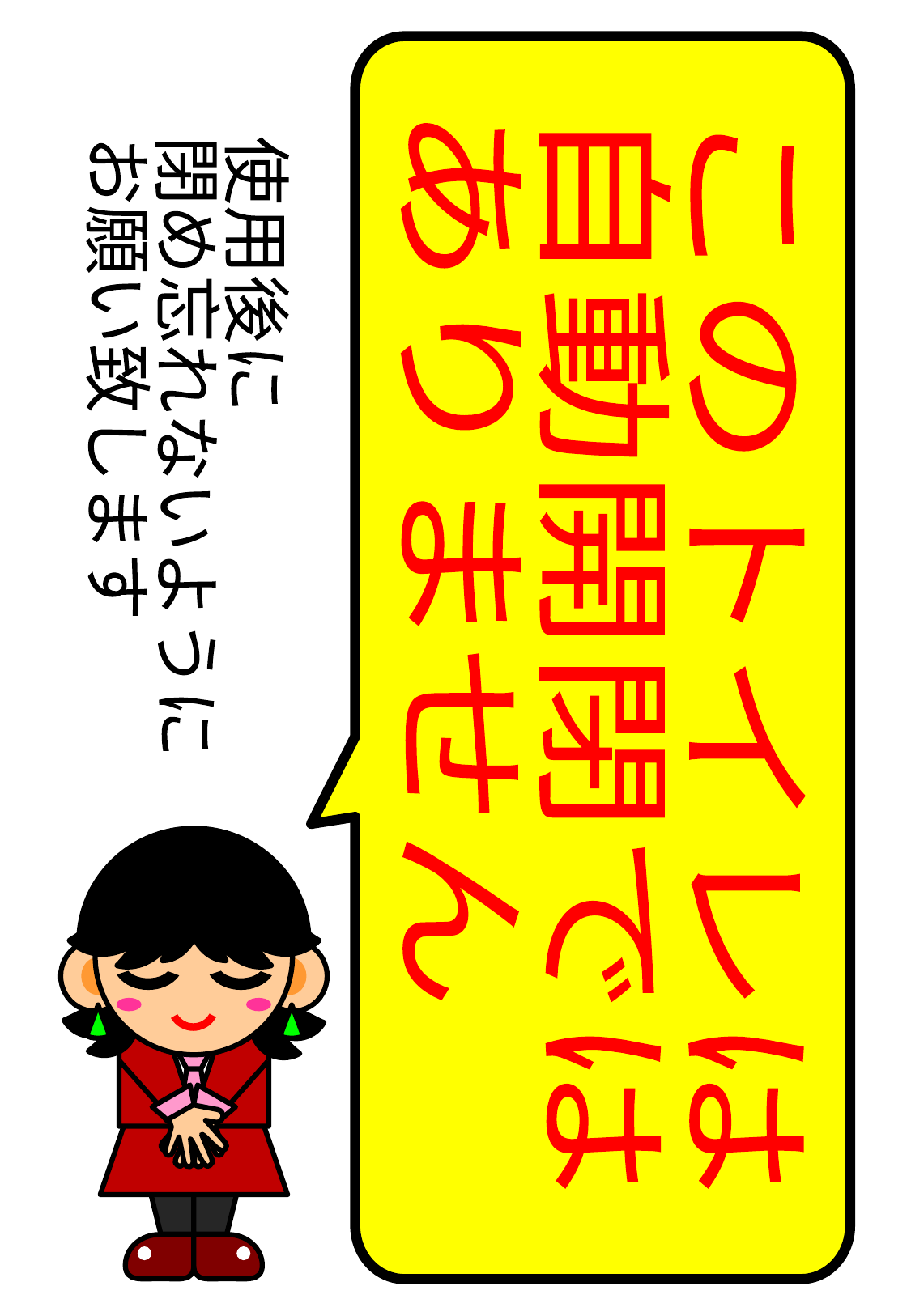

使用後に
閉め忘れないように
お願い致します
このトイレは
自動開閉では
ありません